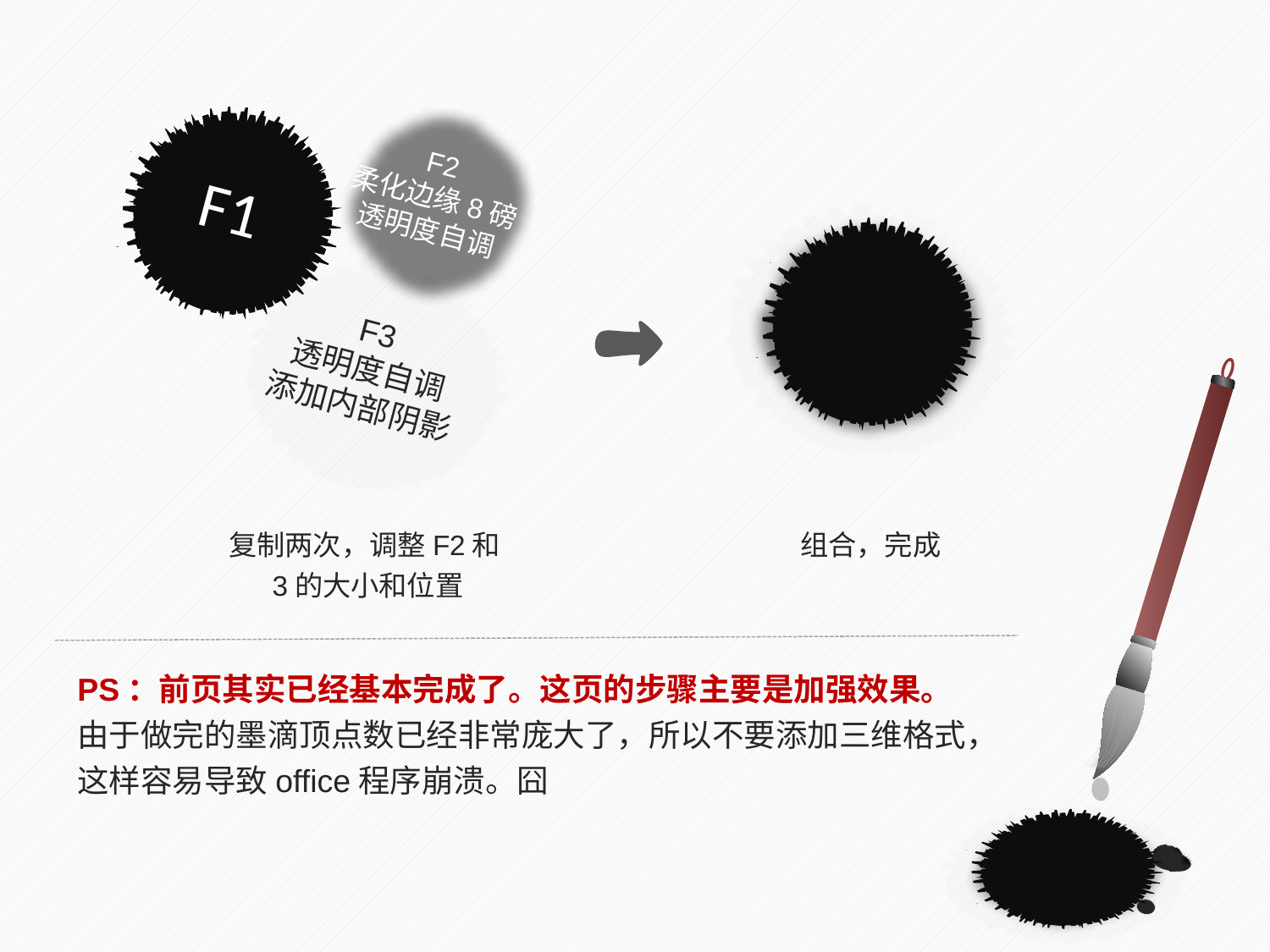

F2
柔化边缘8磅
透明度自调
F1

F3
透明度自调
添加内部阴影

复制两次，调整F2和3的大小和位置
组合，完成
PS：前页其实已经基本完成了。这页的步骤主要是加强效果。
由于做完的墨滴顶点数已经非常庞大了，所以不要添加三维格式，这样容易导致office程序崩溃。囧